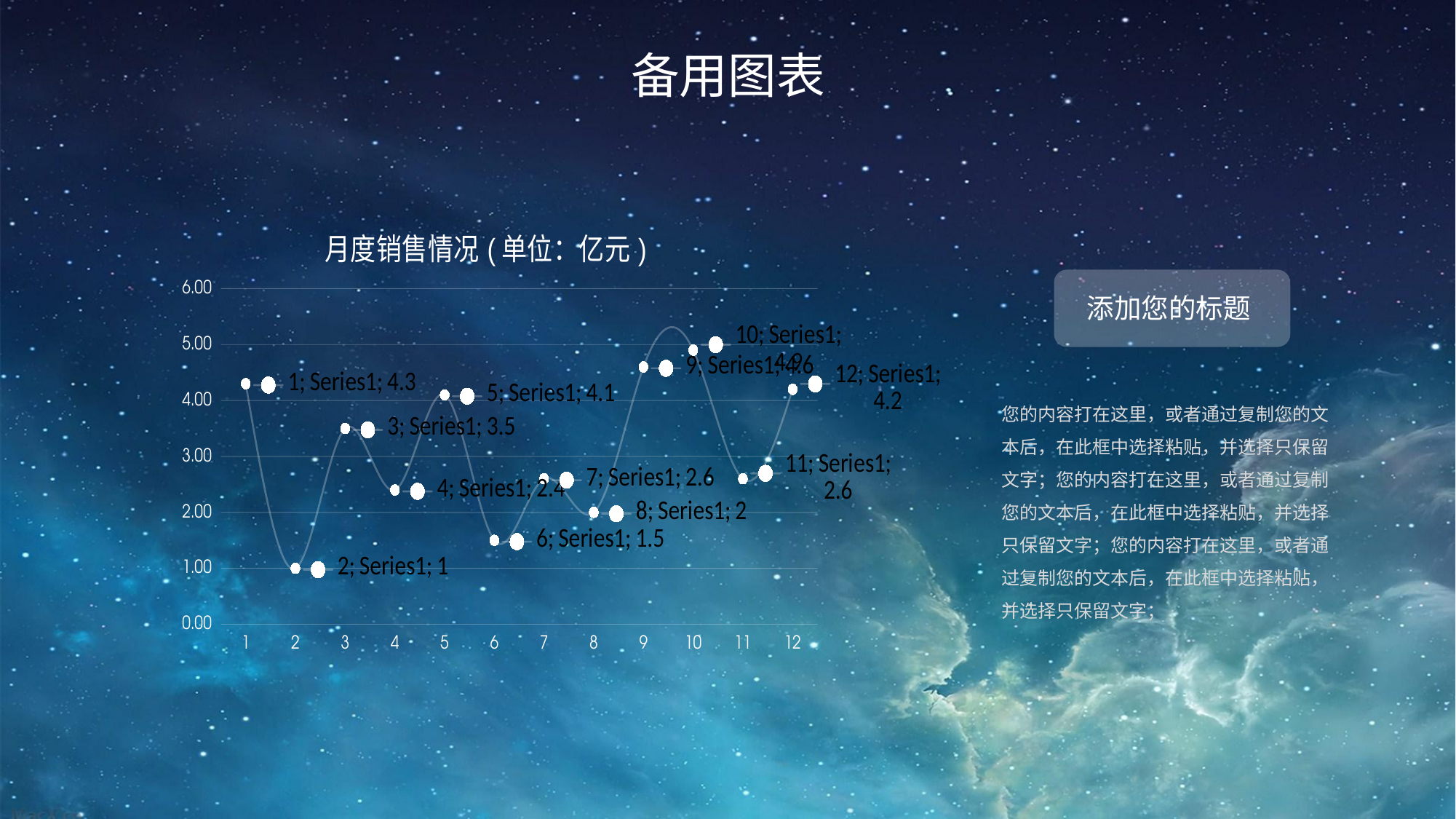

备用图表

### Chart: 月度销售情况(单位：亿元)

| Category |  |
|---|---|
添加您的标题
您的内容打在这里，或者通过复制您的文本后，在此框中选择粘贴，并选择只保留文字；您的内容打在这里，或者通过复制您的文本后，在此框中选择粘贴，并选择只保留文字；您的内容打在这里，或者通过复制您的文本后，在此框中选择粘贴，并选择只保留文字；